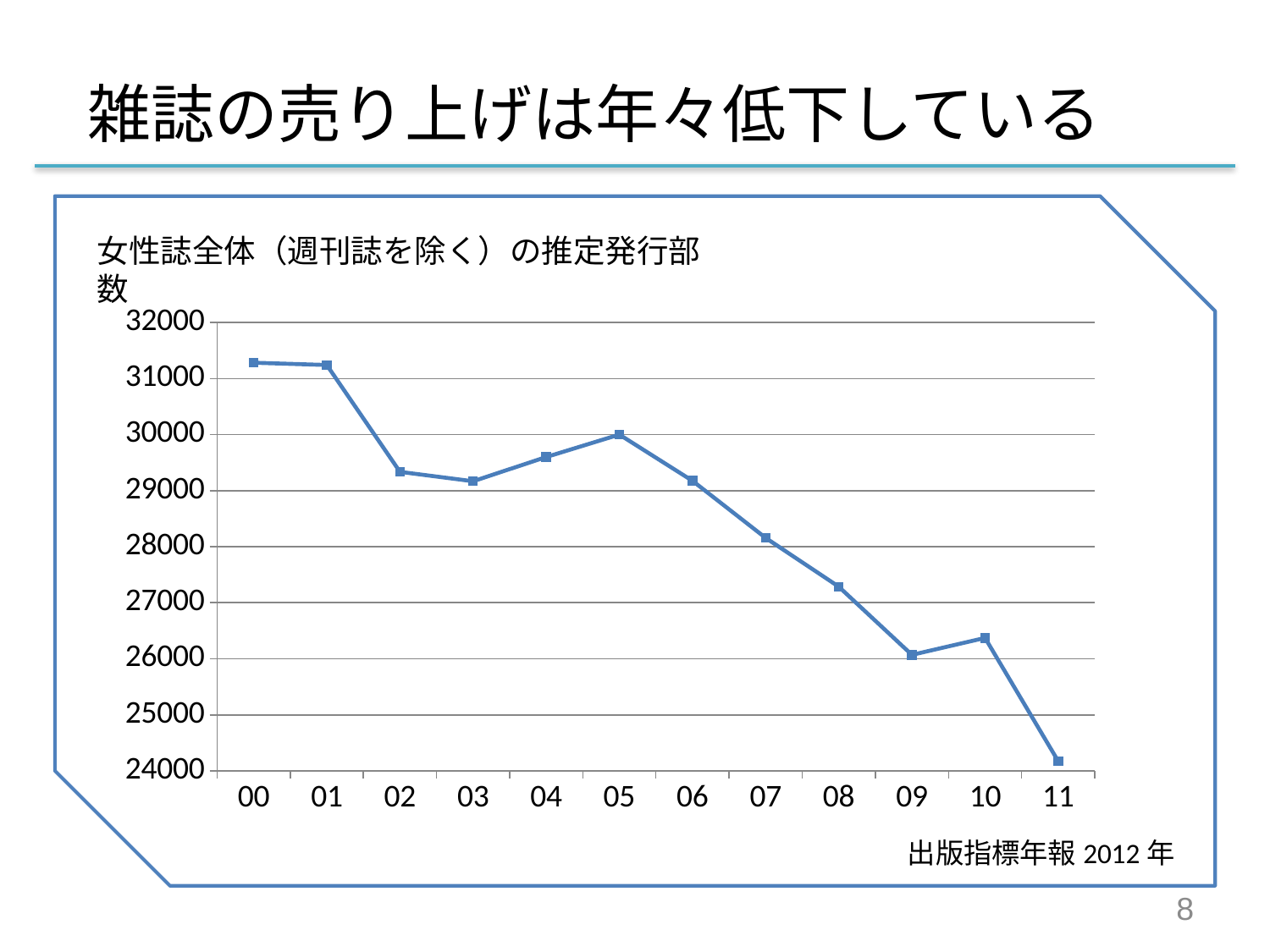

雑誌の売り上げは年々低下している

女性誌全体（週刊誌を除く）の推定発行部数

### Chart

| Category | 系列 1 |
|---|---|
| 00 | 31283.0 |
| 01 | 31242.0 |
| 02 | 29336.0 |
| 03 | 29168.0 |
| 04 | 29601.0 |
| 05 | 30001.0 |
| 06 | 29176.0 |
| 07 | 28158.0 |
| 08 | 27286.0 |
| 09 | 26070.0 |
| 10 | 26373.0 |
| 11 | 24174.0 |
出版指標年報2012年
8